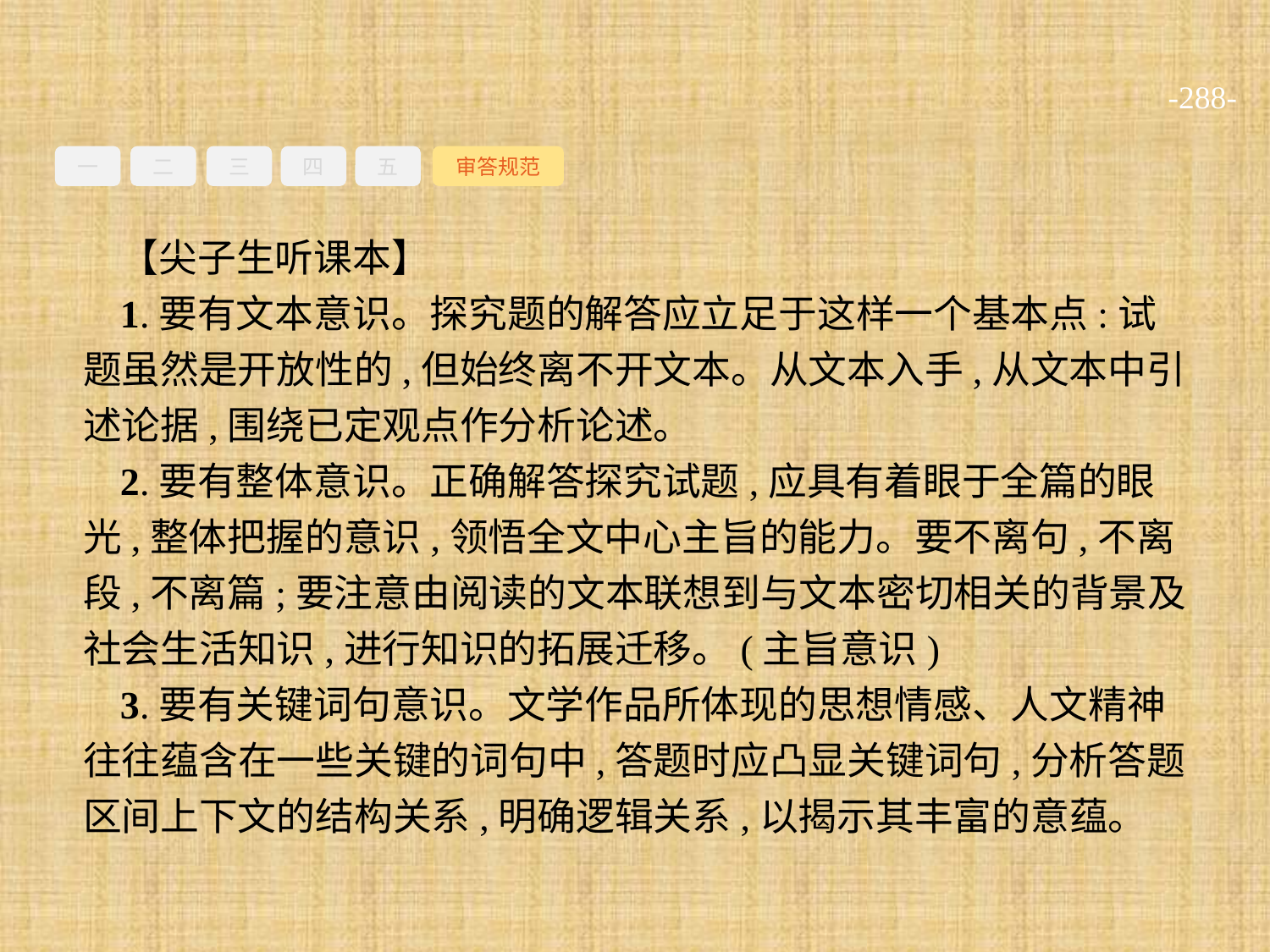

-288-
一
二
三
四
五
审答规范
【尖子生听课本】
1.要有文本意识。探究题的解答应立足于这样一个基本点:试题虽然是开放性的,但始终离不开文本。从文本入手,从文本中引述论据,围绕已定观点作分析论述。
2.要有整体意识。正确解答探究试题,应具有着眼于全篇的眼光,整体把握的意识,领悟全文中心主旨的能力。要不离句,不离段,不离篇;要注意由阅读的文本联想到与文本密切相关的背景及社会生活知识,进行知识的拓展迁移。(主旨意识)
3.要有关键词句意识。文学作品所体现的思想情感、人文精神往往蕴含在一些关键的词句中,答题时应凸显关键词句,分析答题区间上下文的结构关系,明确逻辑关系,以揭示其丰富的意蕴。